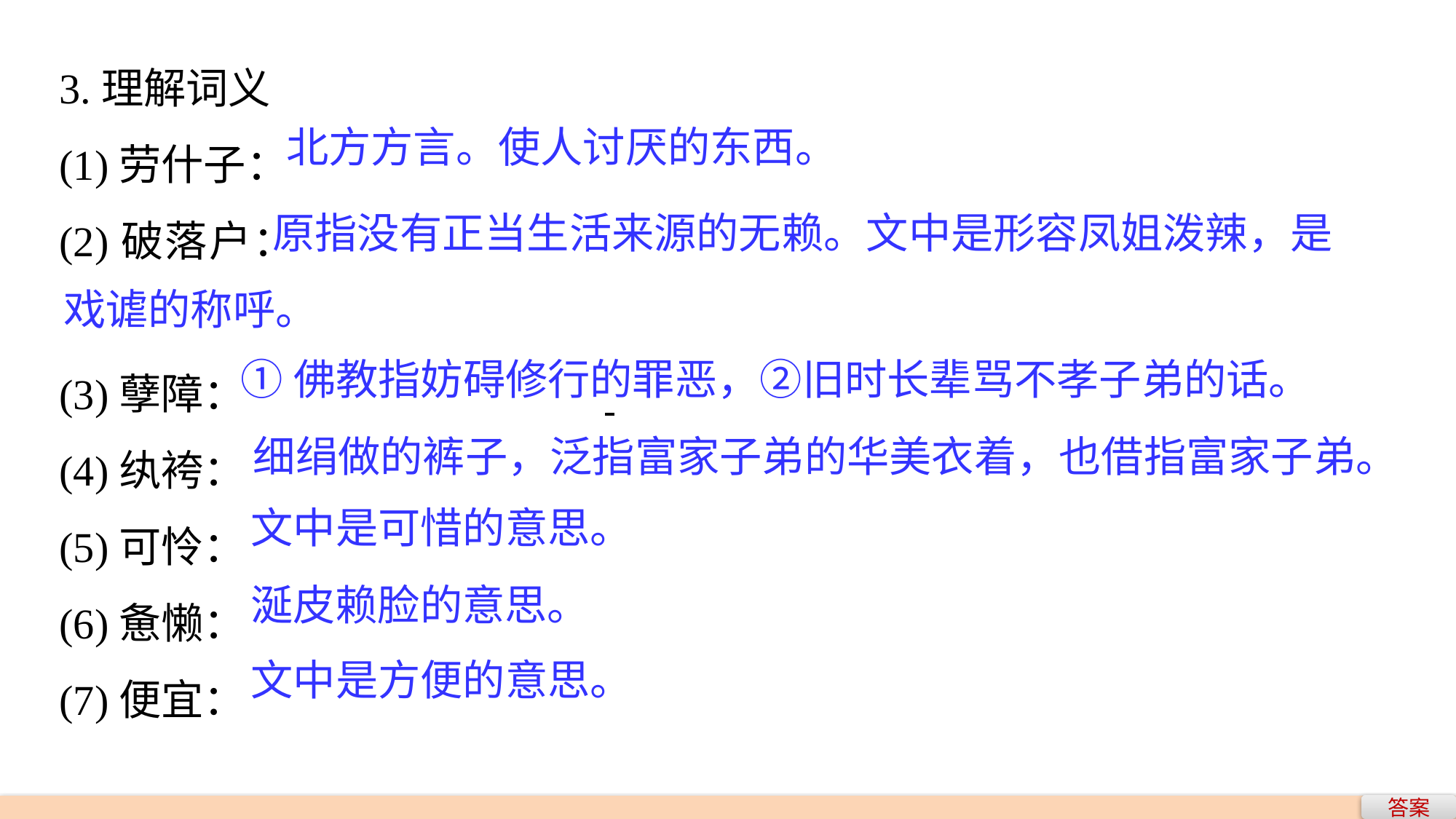

3.理解词义
(1)劳什子：
(2)破落户：
(3)孽障：
(4)纨袴：
(5)可怜：
(6)惫懒：
(7)便宜：
北方方言。使人讨厌的东西。
                     原指没有正当生活来源的无赖。文中是形容凤姐泼辣，是戏谑的称呼。
①佛教指妨碍修行的罪恶，②旧时长辈骂不孝子弟的话。
细绢做的裤子，泛指富家子弟的华美衣着，也借指富家子弟。
文中是可惜的意思。
涎皮赖脸的意思。
文中是方便的意思。
答案